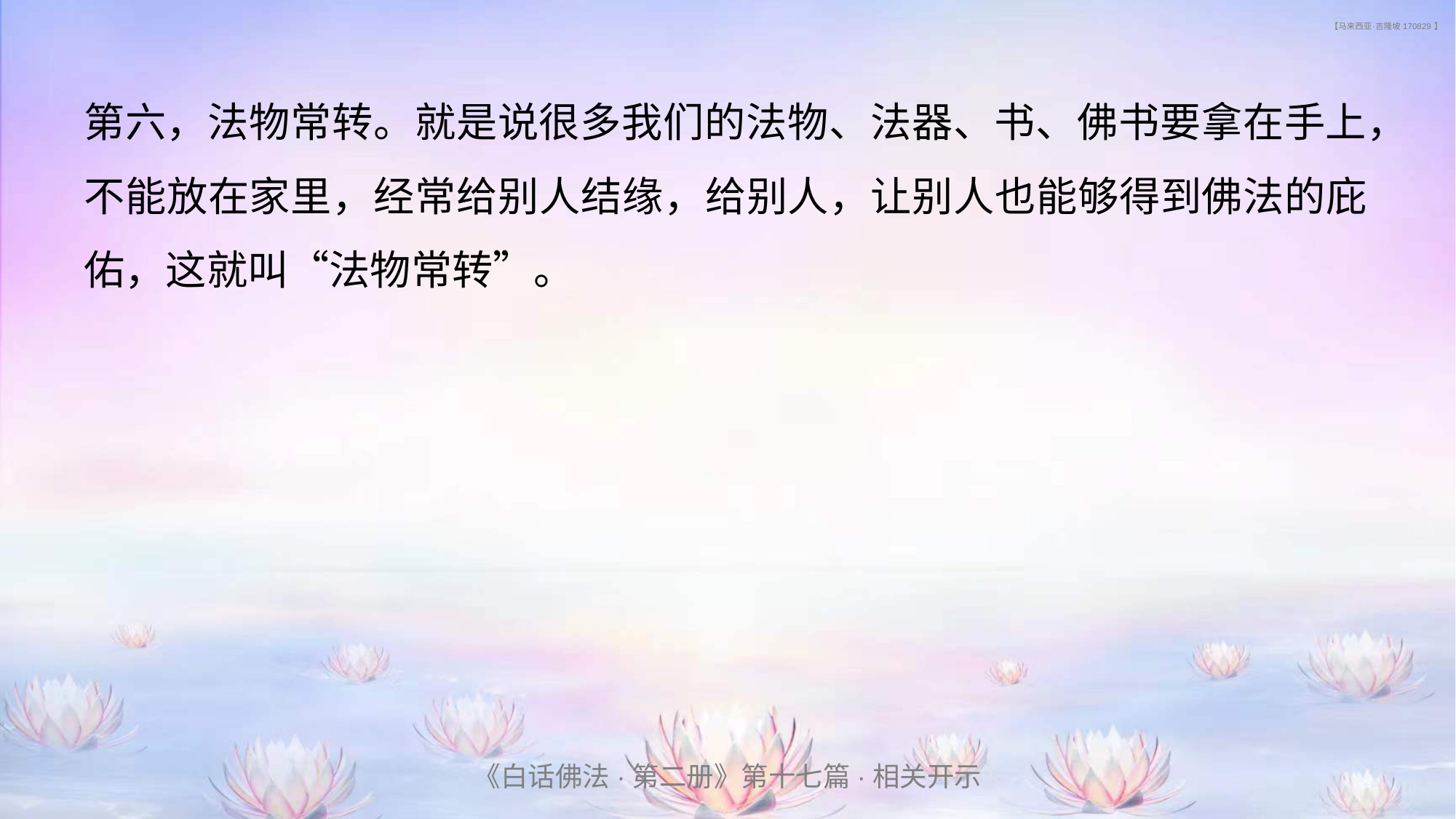

# 【马来西亚·吉隆坡 170829 】
第六，法物常转。就是说很多我们的法物、法器、书、佛书要拿在手上，不能放在家里，经常给别人结缘，给别人，让别人也能够得到佛法的庇佑，这就叫“法物常转”。
《白话佛法·第二册》第十七篇·相关开示